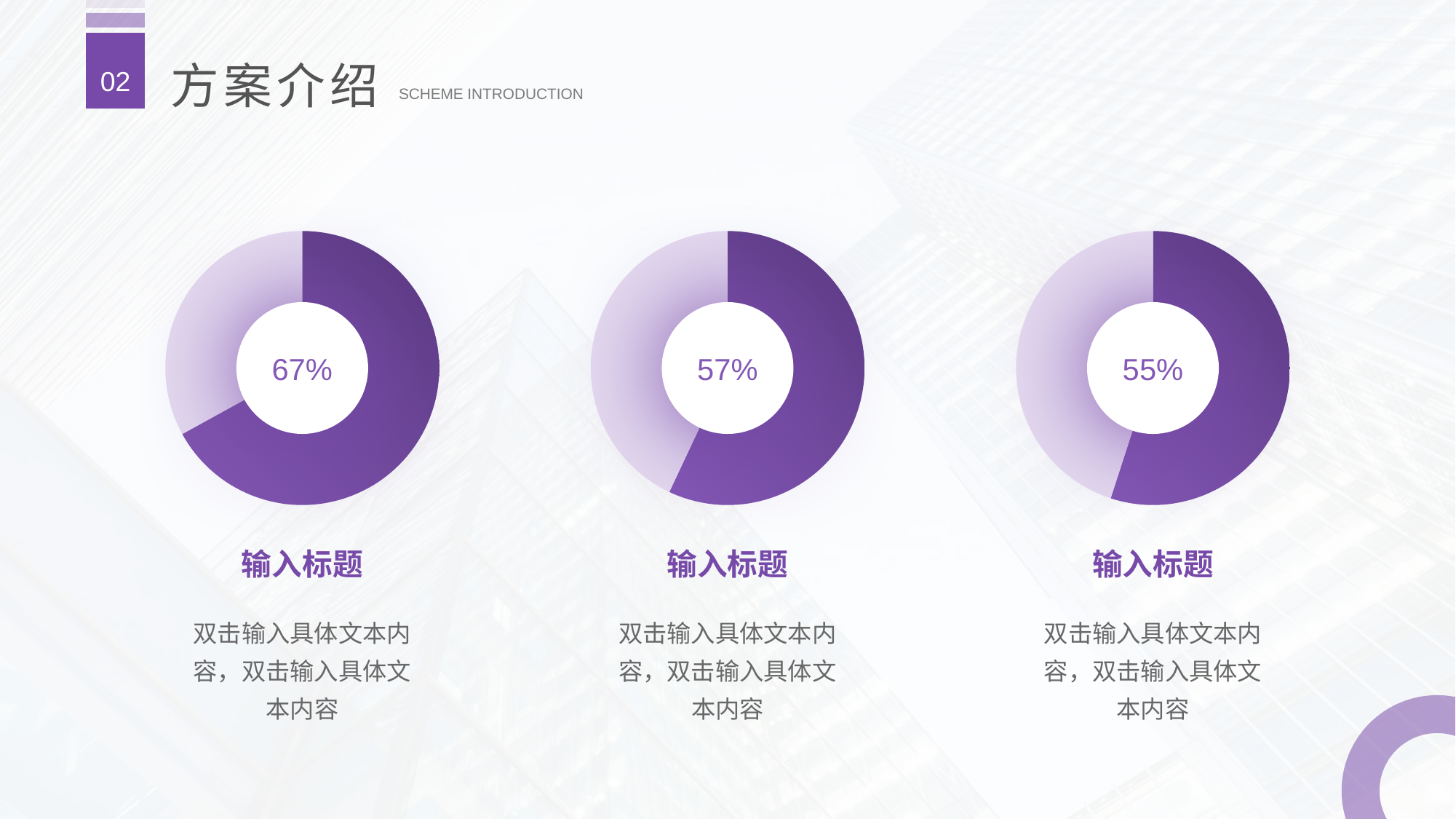

方案介绍
02
SCHEME INTRODUCTION

### Chart

| Category | 列1 |
|---|---|
| 1 | 0.67 |
| 2 | 0.33 |
67%
输入标题
双击输入具体文本内容，双击输入具体文本内容

### Chart

| Category | 列1 |
|---|---|
| 1 | 0.57 |
| 2 | 0.43 |
57%
输入标题
双击输入具体文本内容，双击输入具体文本内容

### Chart

| Category | 列1 |
|---|---|
| 1 | 0.55 |
| 2 | 0.45 |
55%
输入标题
双击输入具体文本内容，双击输入具体文本内容